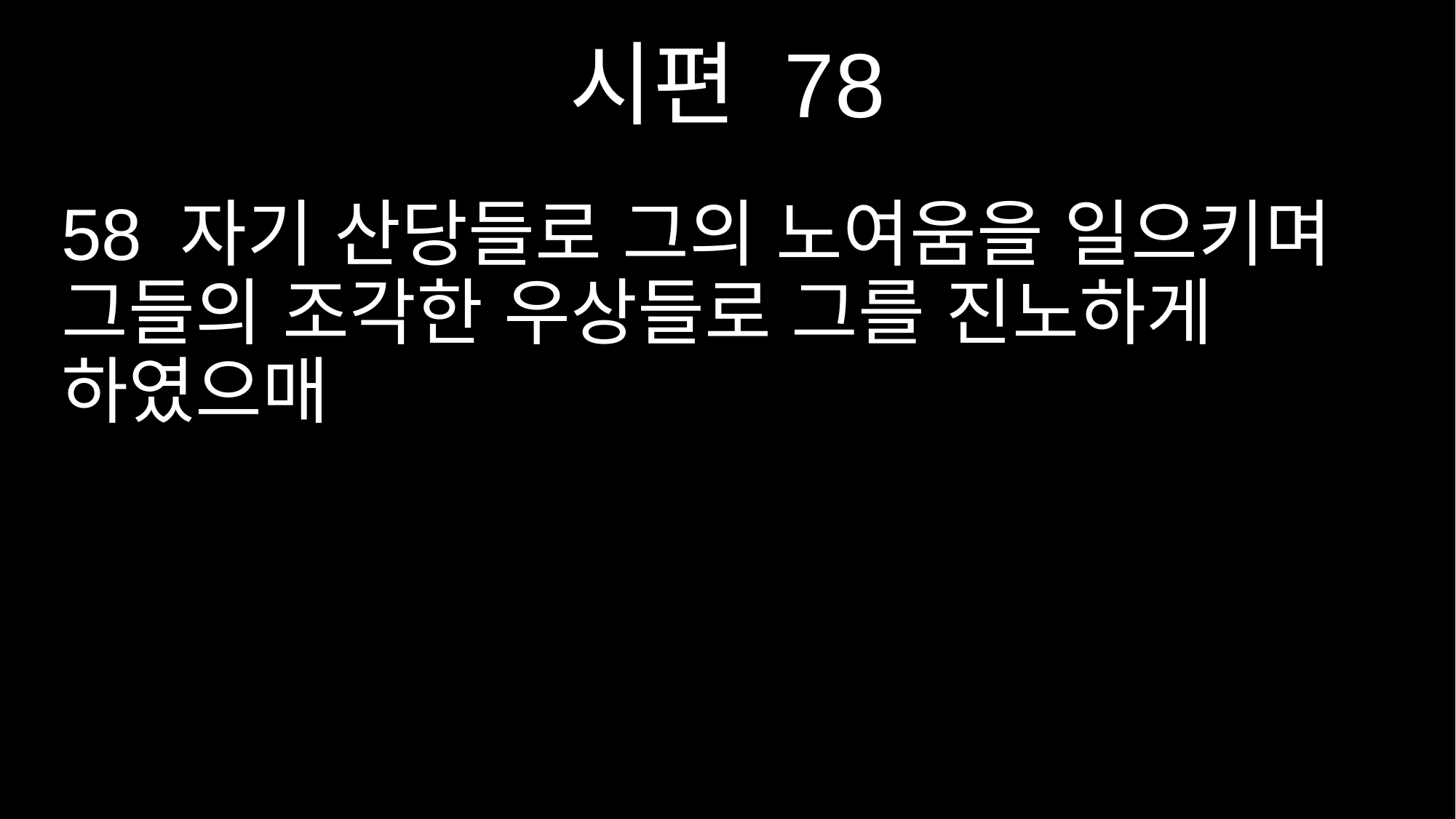

시편 78
58 자기 산당들로 그의 노여움을 일으키며 그들의 조각한 우상들로 그를 진노하게 하였으매